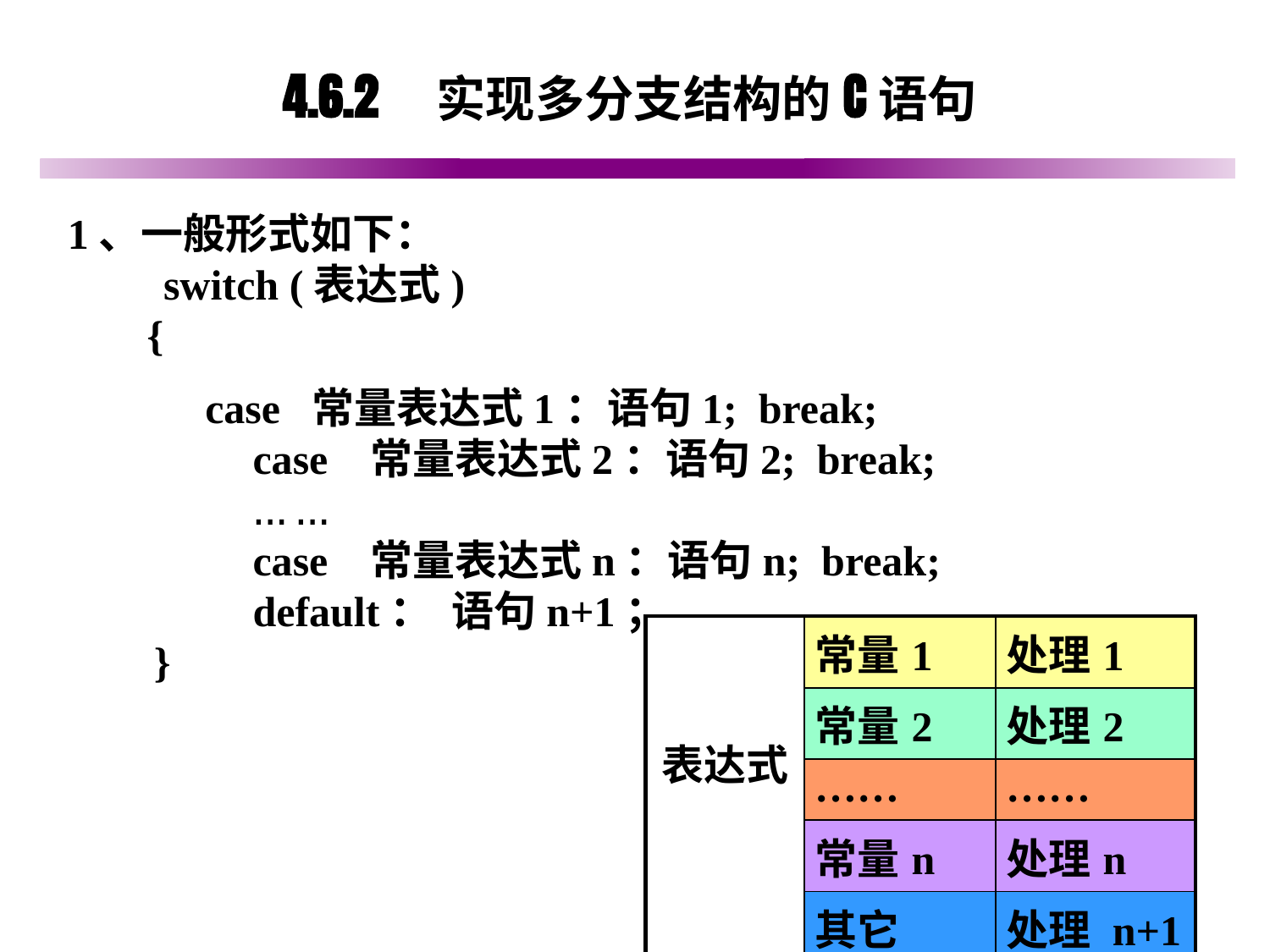

# 4.6.2    实现多分支结构的C语句
1、一般形式如下：
    switch (表达式)
   {
             case  常量表达式1：语句1;  break;
	 case   常量表达式2：语句2;  break;
	 ……
	 case   常量表达式n：语句n;  break;
	 default：  语句n+1；
   }
| 表达式 | 常量1 | 处理1 |
| --- | --- | --- |
|  | 常量2 | 处理2 |
|  | …… | …… |
|  | 常量n | 处理n |
|  | 其它 | 处理 n+1 |